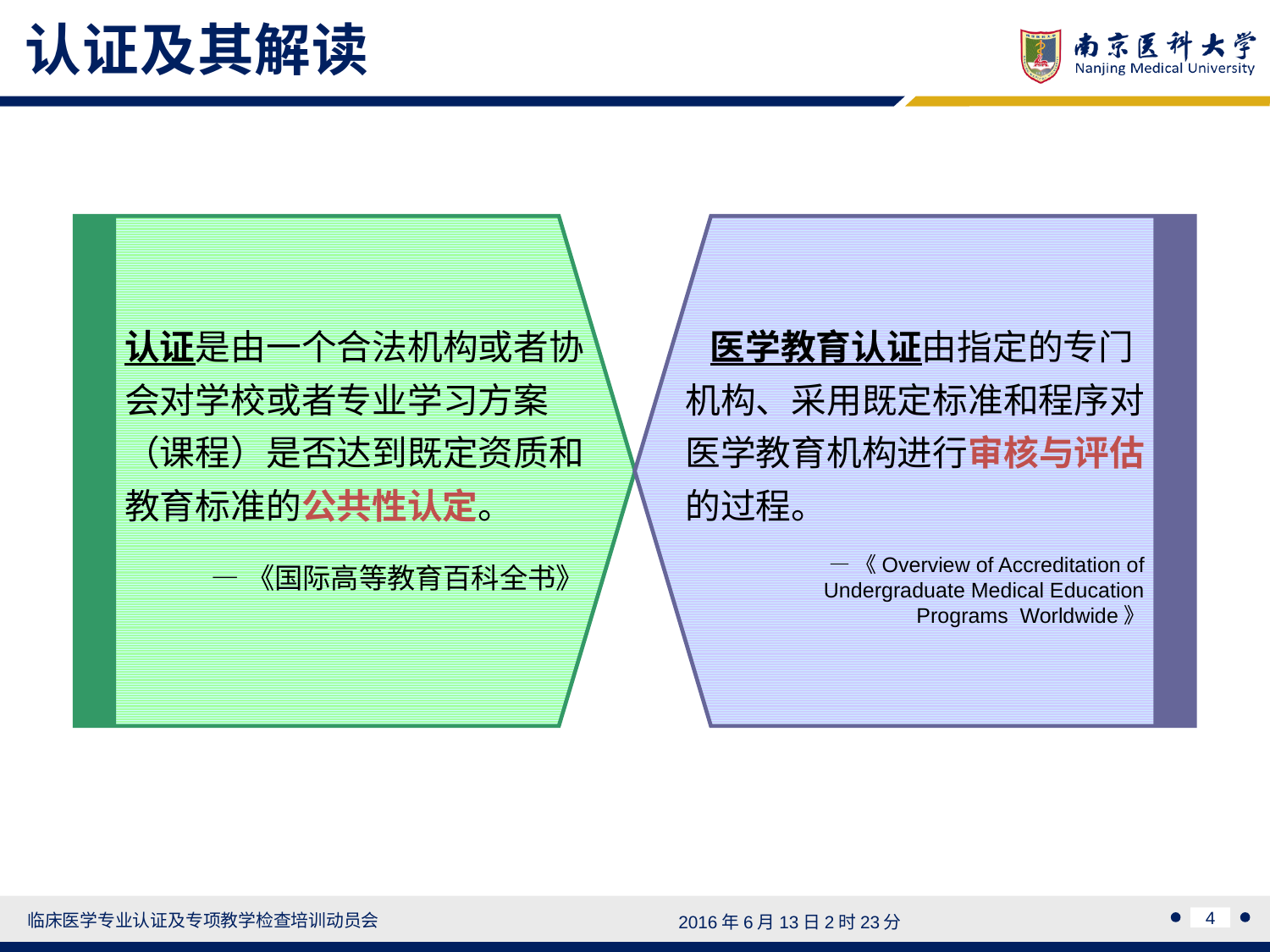

认证及其解读
认证是由一个合法机构或者协会对学校或者专业学习方案（课程）是否达到既定资质和教育标准的公共性认定。

—《国际高等教育百科全书》

  医学教育认证由指定的专门机构、采用既定标准和程序对医学教育机构进行审核与评估的过程。

                   —《Overview of Accreditation of
       Undergraduate Medical Education Programs  Worldwide》